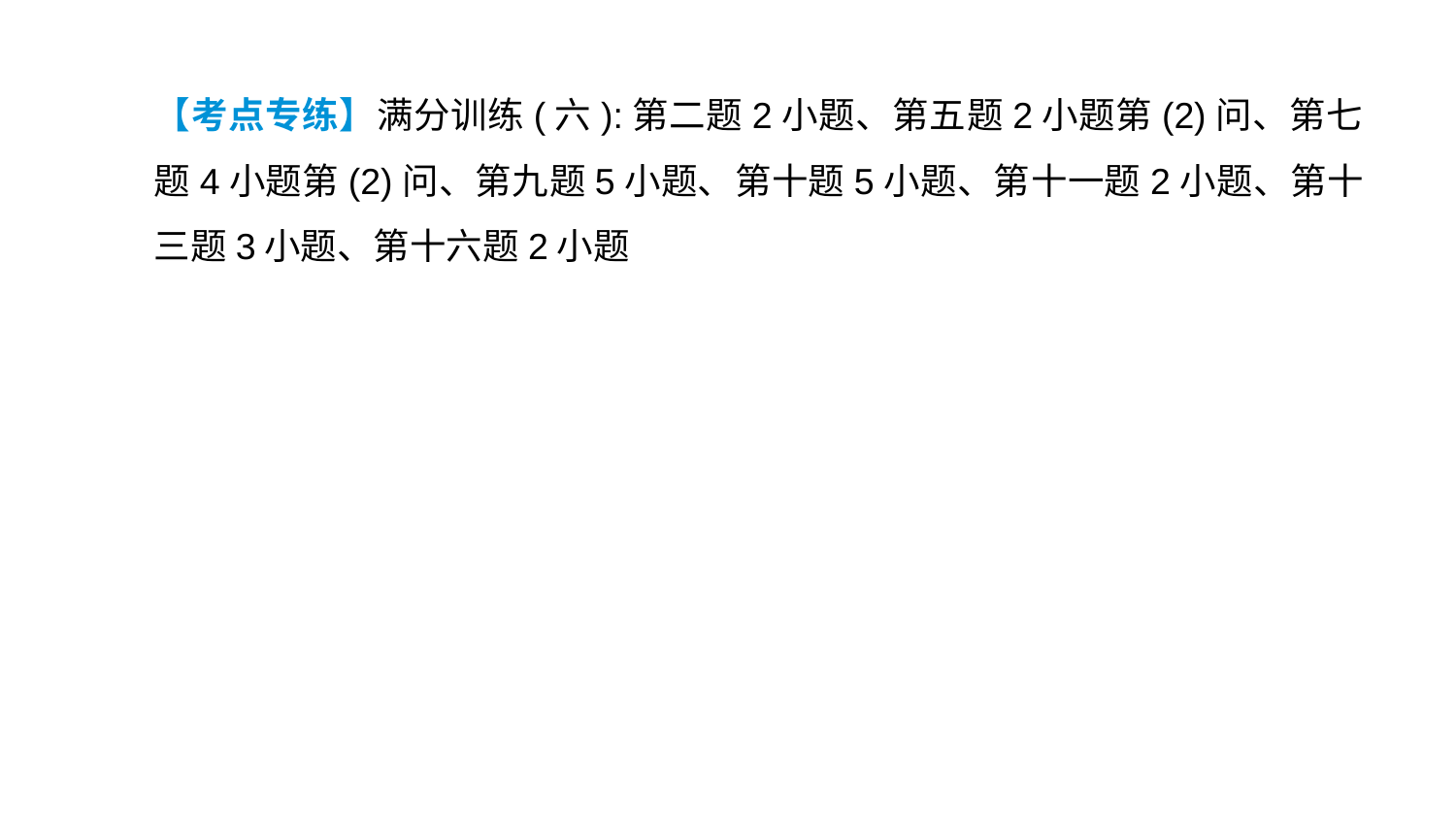

【考点专练】满分训练(六):第二题2小题、第五题2小题第(2)问、第七题4小题第(2)问、第九题5小题、第十题5小题、第十一题2小题、第十三题3小题、第十六题2小题